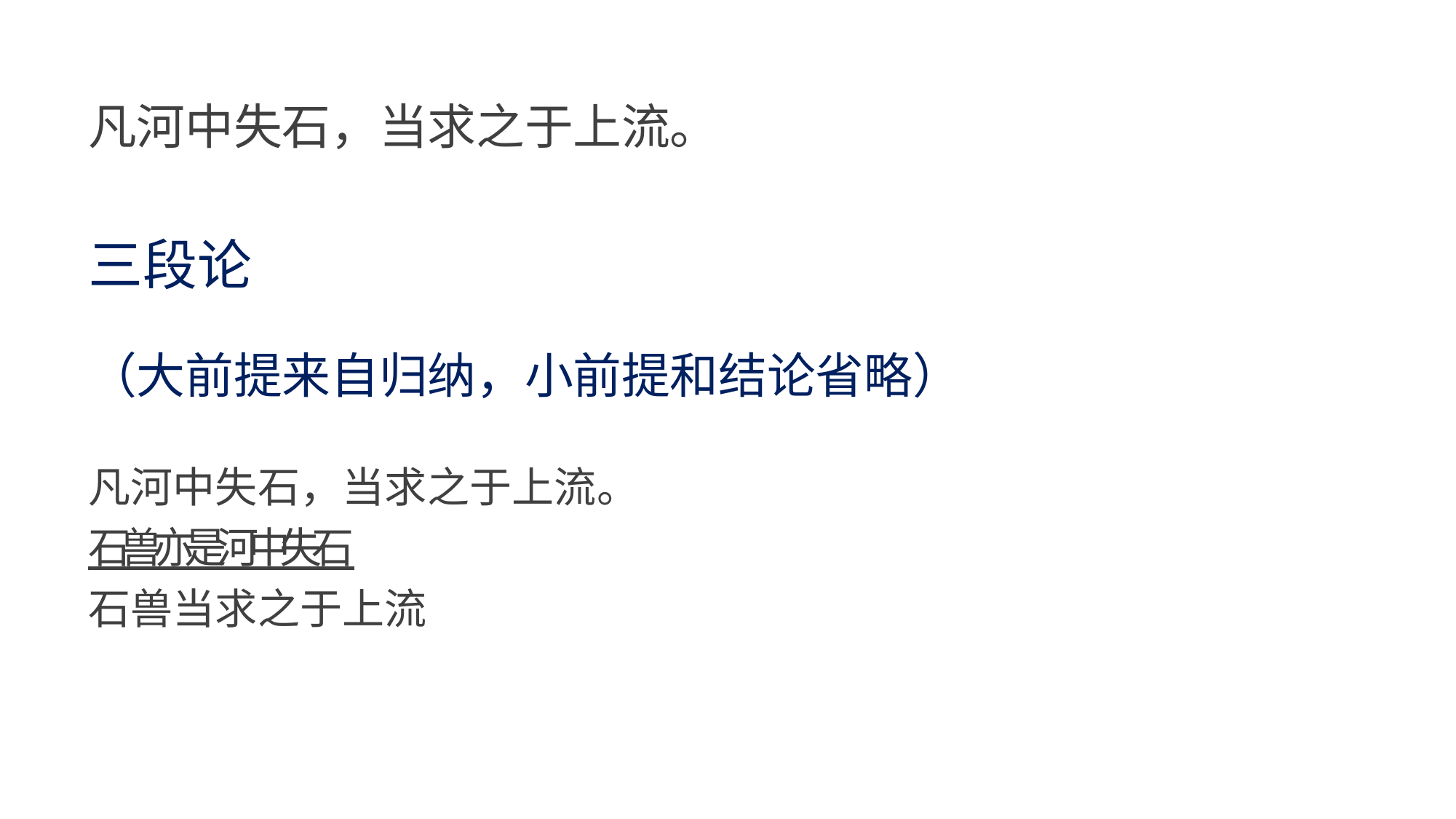

凡河中失石，当求之于上流。
三段论
（大前提来自归纳，小前提和结论省略） 凡河中失石，当求之于上流。
石 兽 亦 是 河 中 失 石
石兽当求之于上流